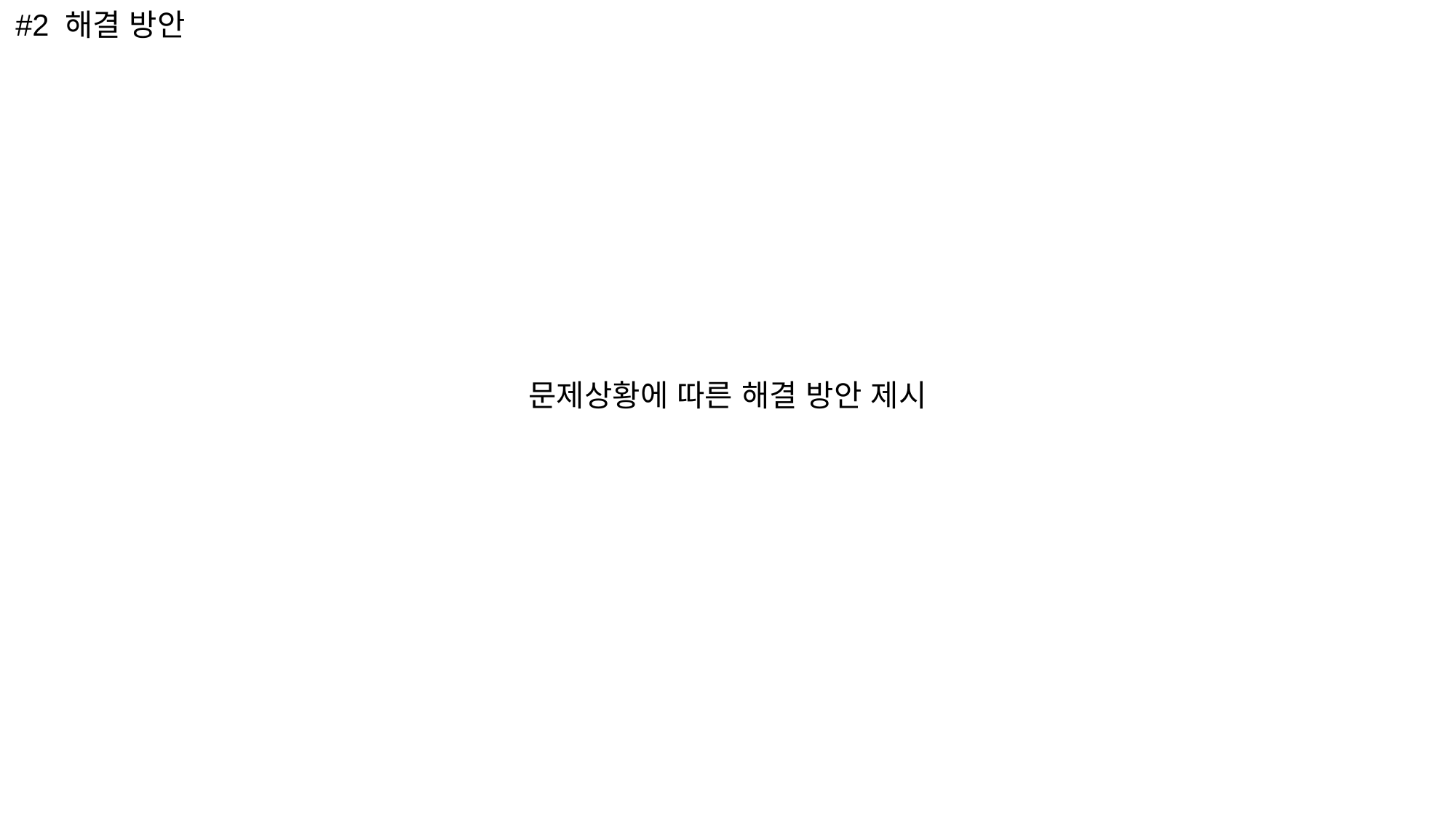

#2 해결 방안
문제상황에 따른 해결 방안 제시